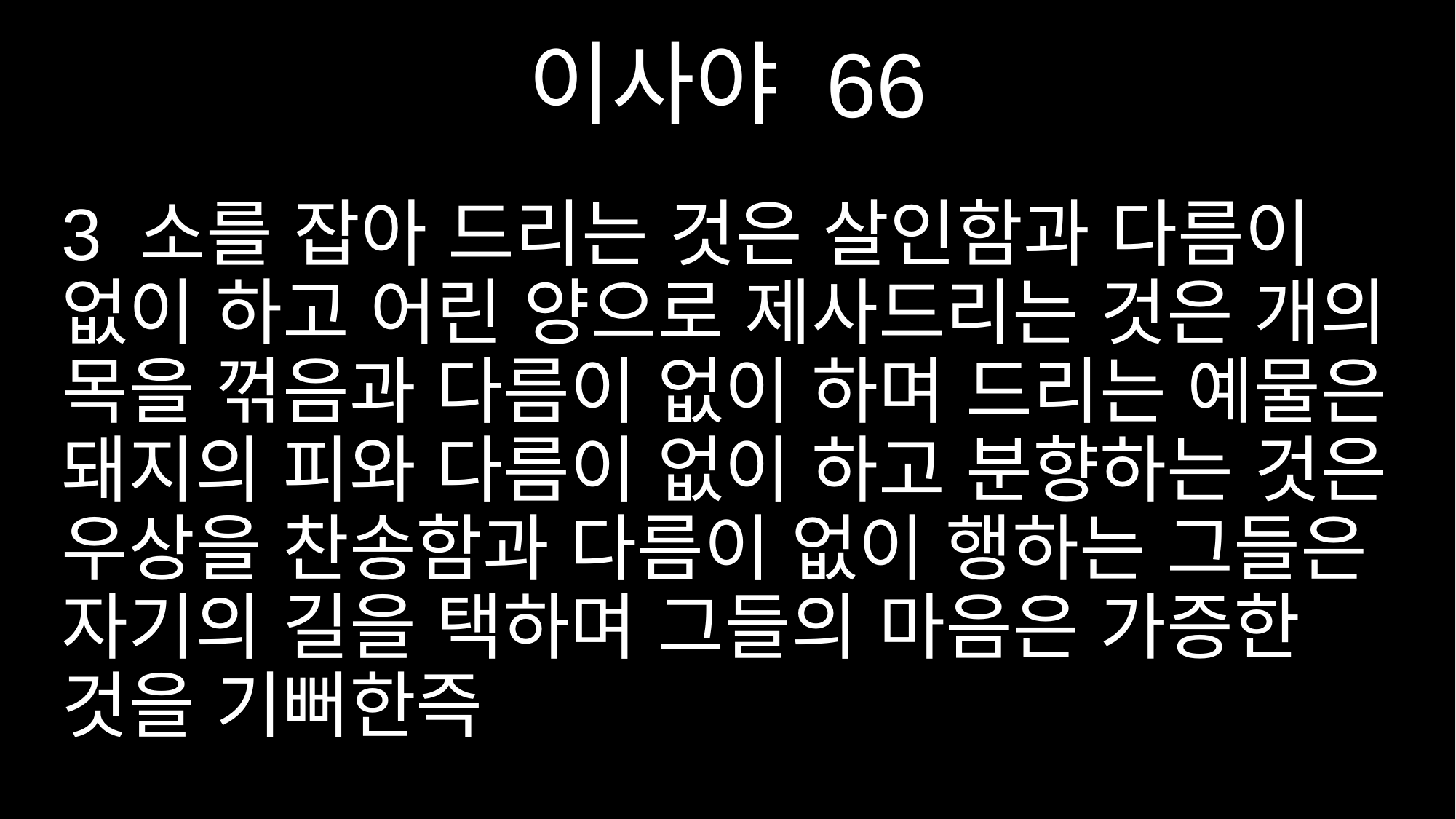

이사야 66
3 소를 잡아 드리는 것은 살인함과 다름이 없이 하고 어린 양으로 제사드리는 것은 개의 목을 꺾음과 다름이 없이 하며 드리는 예물은 돼지의 피와 다름이 없이 하고 분향하는 것은 우상을 찬송함과 다름이 없이 행하는 그들은 자기의 길을 택하며 그들의 마음은 가증한 것을 기뻐한즉